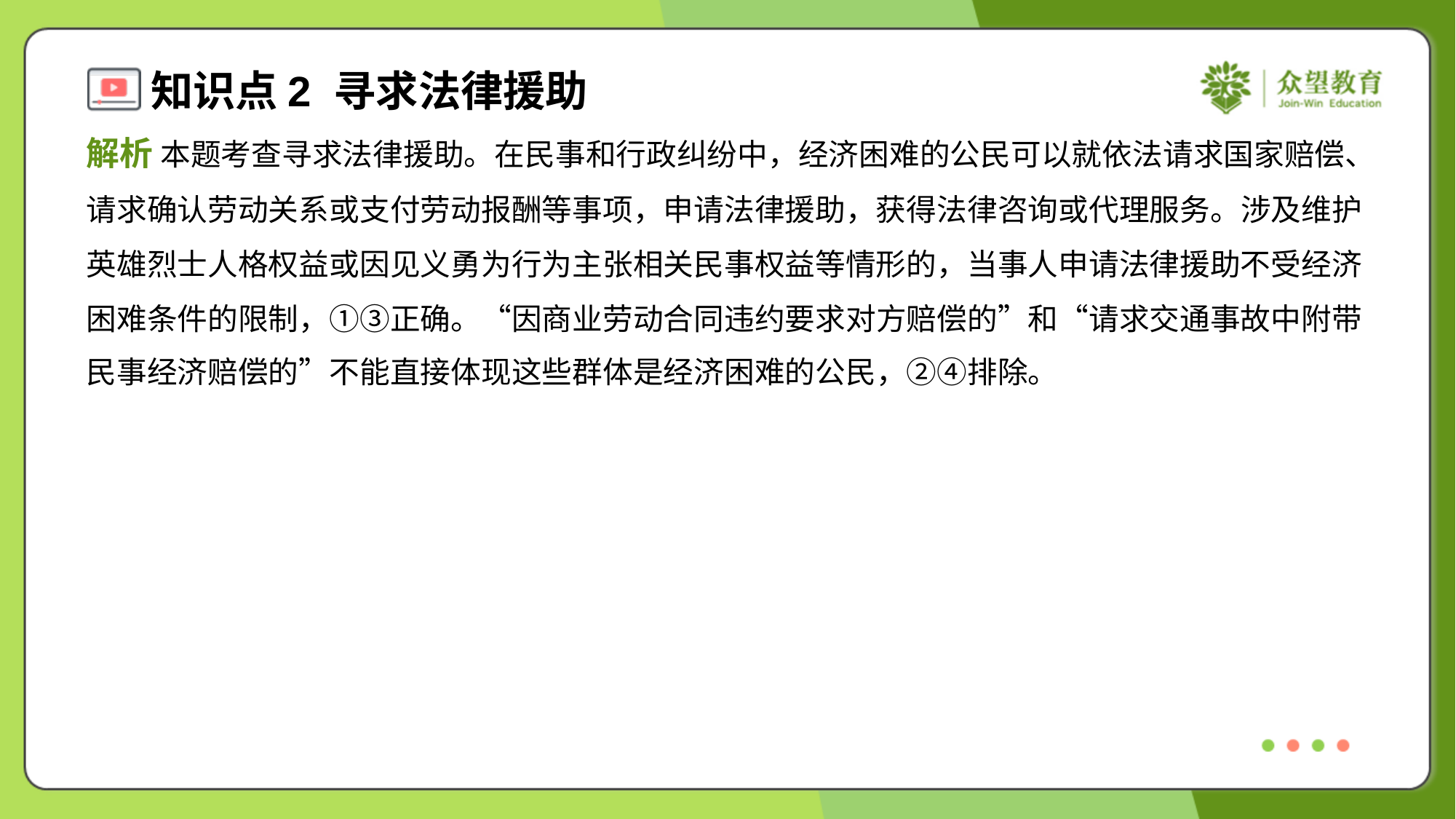

解析 本题考查寻求法律援助。在民事和行政纠纷中，经济困难的公民可以就依法请求国家赔偿、
请求确认劳动关系或支付劳动报酬等事项，申请法律援助，获得法律咨询或代理服务。涉及维护
英雄烈士人格权益或因见义勇为行为主张相关民事权益等情形的，当事人申请法律援助不受经济
困难条件的限制，①③正确。“因商业劳动合同违约要求对方赔偿的”和“请求交通事故中附带
民事经济赔偿的”不能直接体现这些群体是经济困难的公民，②④排除。